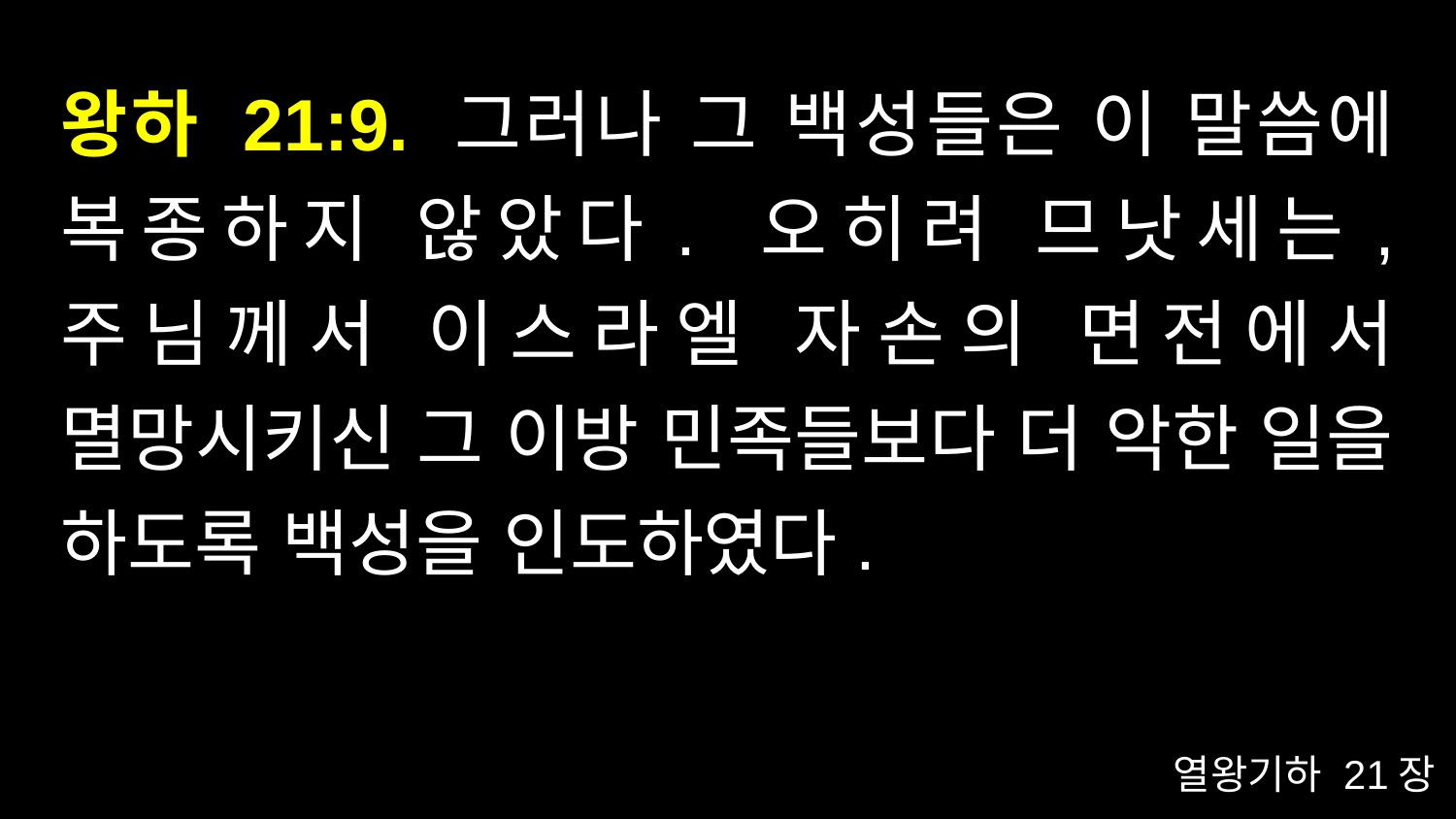

# 왕하 21:9. 그러나 그 백성들은 이 말씀에 복종하지 않았다. 오히려 므낫세는, 주님께서 이스라엘 자손의 면전에서 멸망시키신 그 이방 민족들보다 더 악한 일을 하도록 백성을 인도하였다.
열왕기하 21장